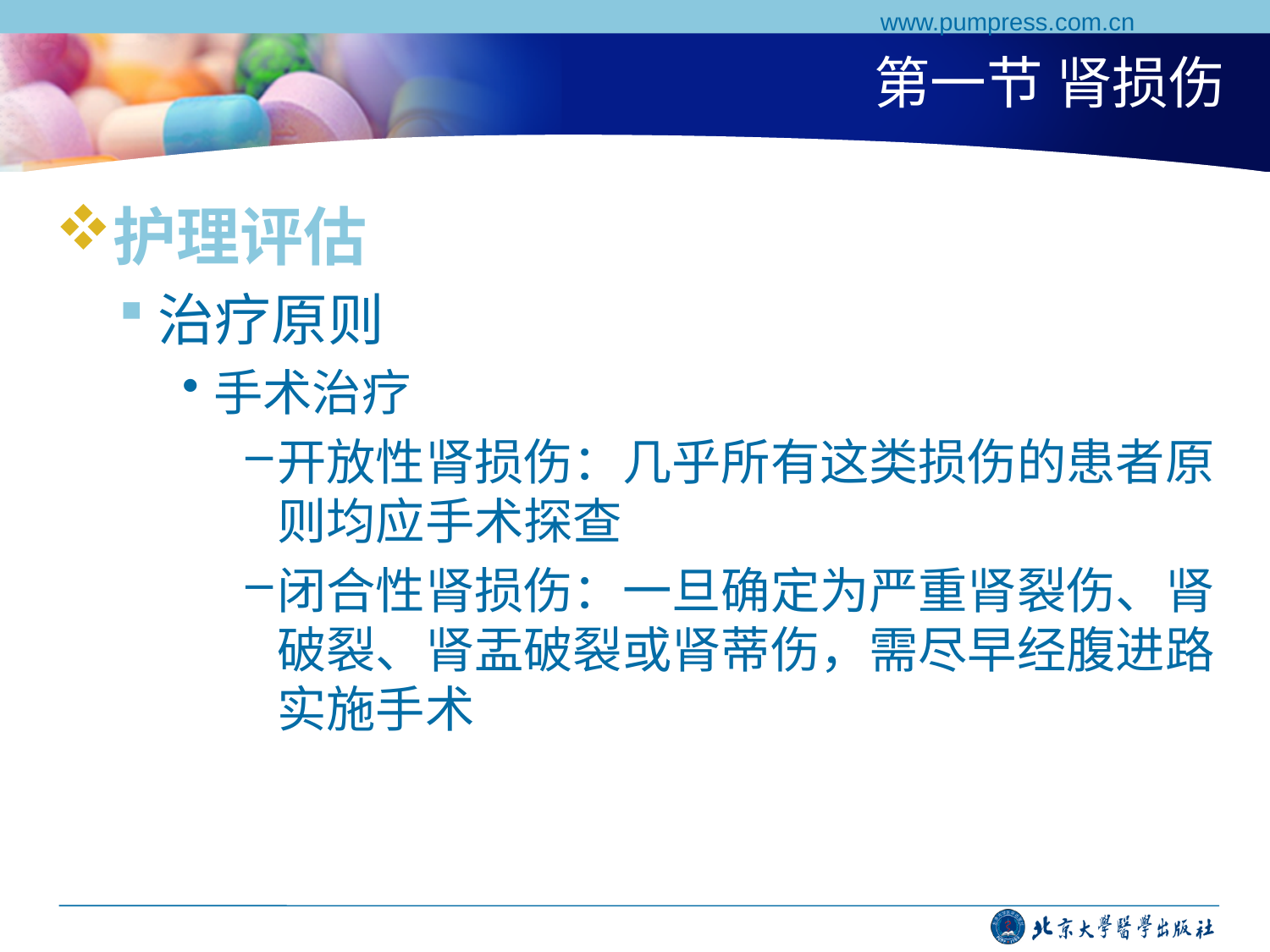

www.pumpress.com.cn
# 第一节 肾损伤
护理评估
治疗原则
手术治疗
开放性肾损伤：几乎所有这类损伤的患者原则均应手术探查
闭合性肾损伤：一旦确定为严重肾裂伤、肾破裂、肾盂破裂或肾蒂伤，需尽早经腹进路实施手术